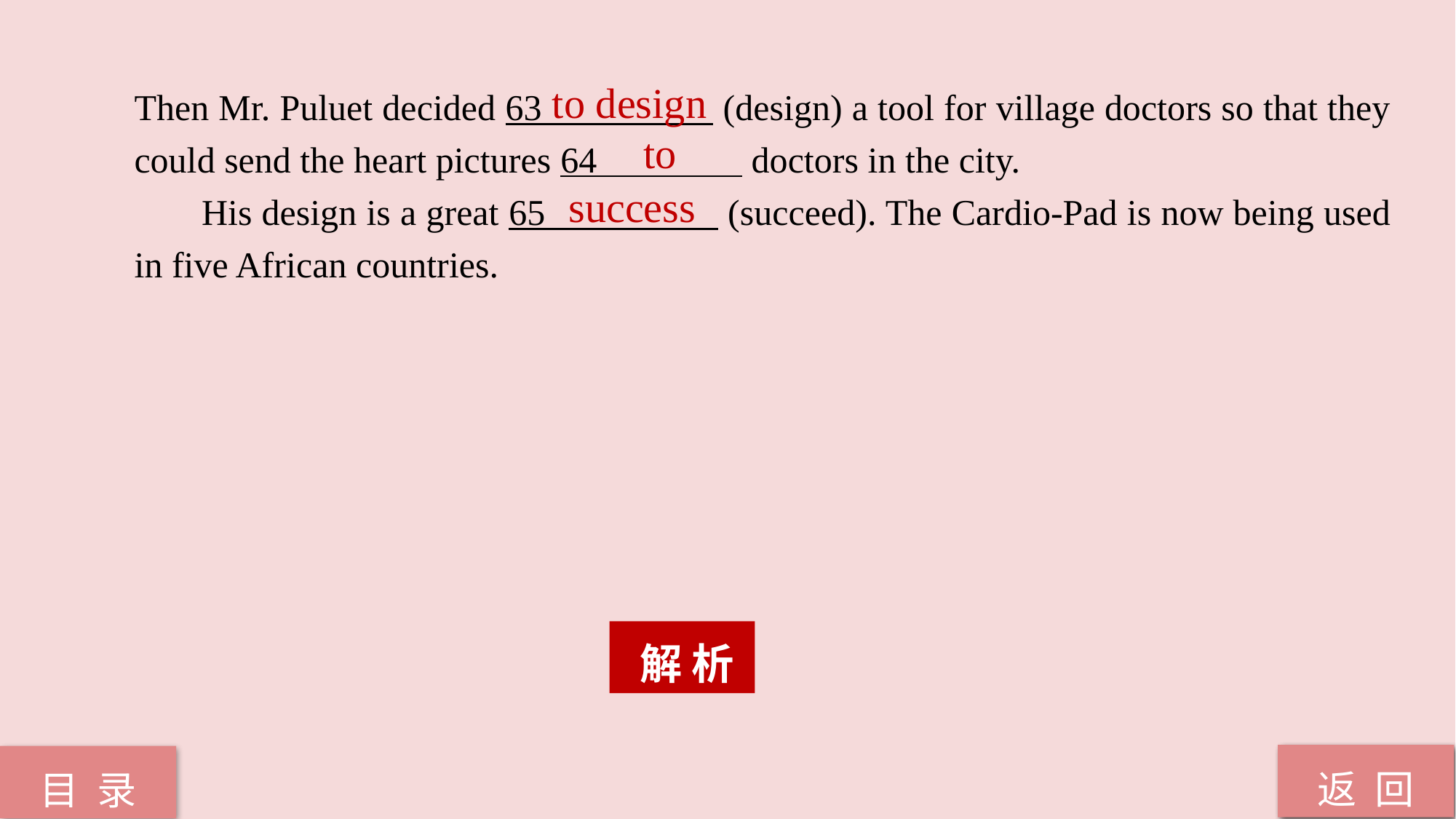

Then Mr. Puluet decided 63                   (design) a tool for village doctors so that they could send the heart pictures 64                 doctors in the city.
       His design is a great 65                   (succeed). The Cardio-Pad is now being used in five African countries.
to design
to
success
 解 析
返  回